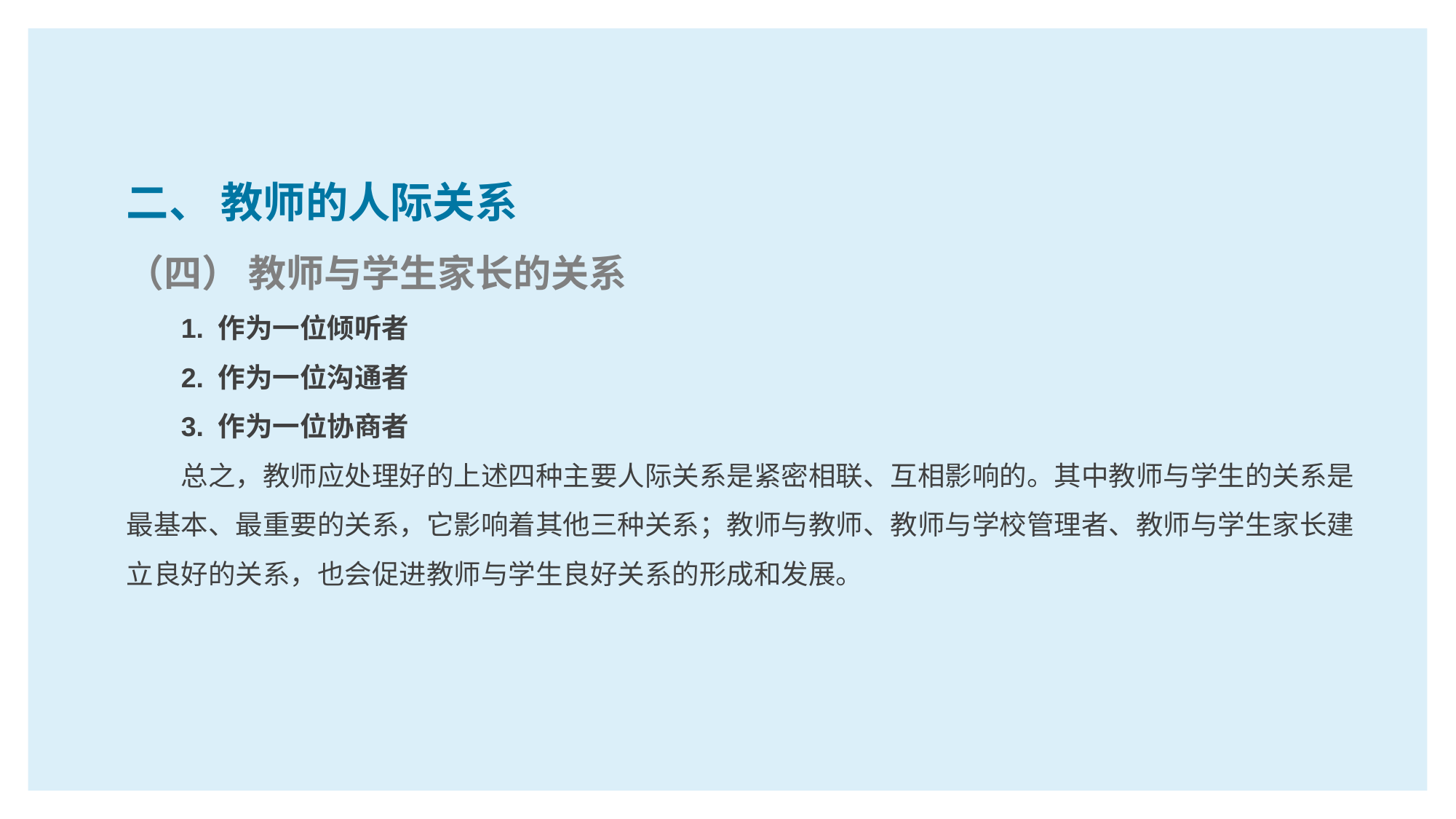

二、 教师的人际关系
（四） 教师与学生家长的关系
1. 作为一位倾听者
2. 作为一位沟通者
3. 作为一位协商者
总之，教师应处理好的上述四种主要人际关系是紧密相联、互相影响的。其中教师与学生的关系是最基本、最重要的关系，它影响着其他三种关系；教师与教师、教师与学校管理者、教师与学生家长建立良好的关系，也会促进教师与学生良好关系的形成和发展。